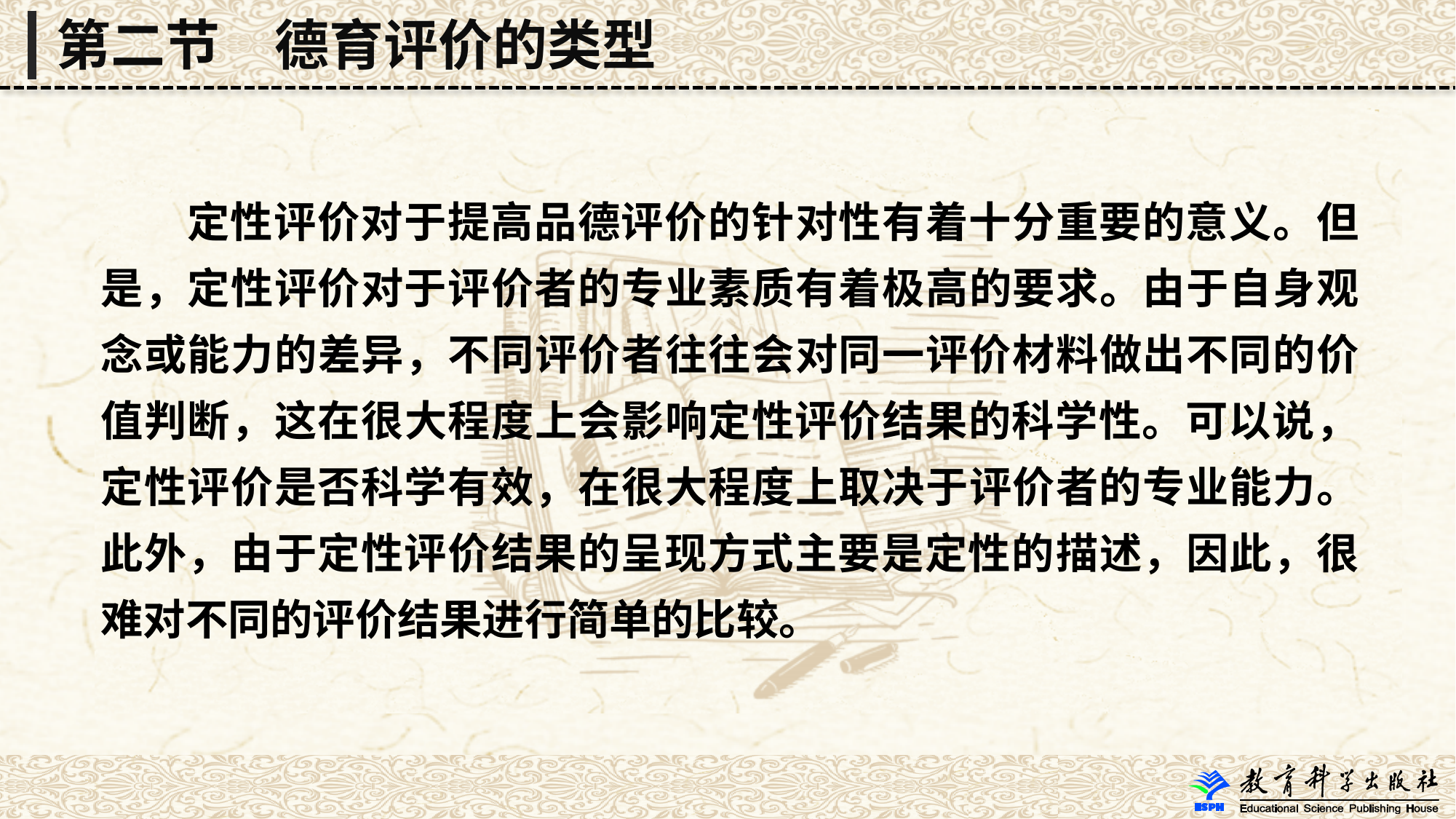

第二节　德育评价的类型
       定性评价对于提高品德评价的针对性有着十分重要的意义。但是，定性评价对于评价者的专业素质有着极高的要求。由于自身观念或能力的差异，不同评价者往往会对同一评价材料做出不同的价值判断，这在很大程度上会影响定性评价结果的科学性。可以说，定性评价是否科学有效，在很大程度上取决于评价者的专业能力。此外，由于定性评价结果的呈现方式主要是定性的描述，因此，很难对不同的评价结果进行简单的比较。